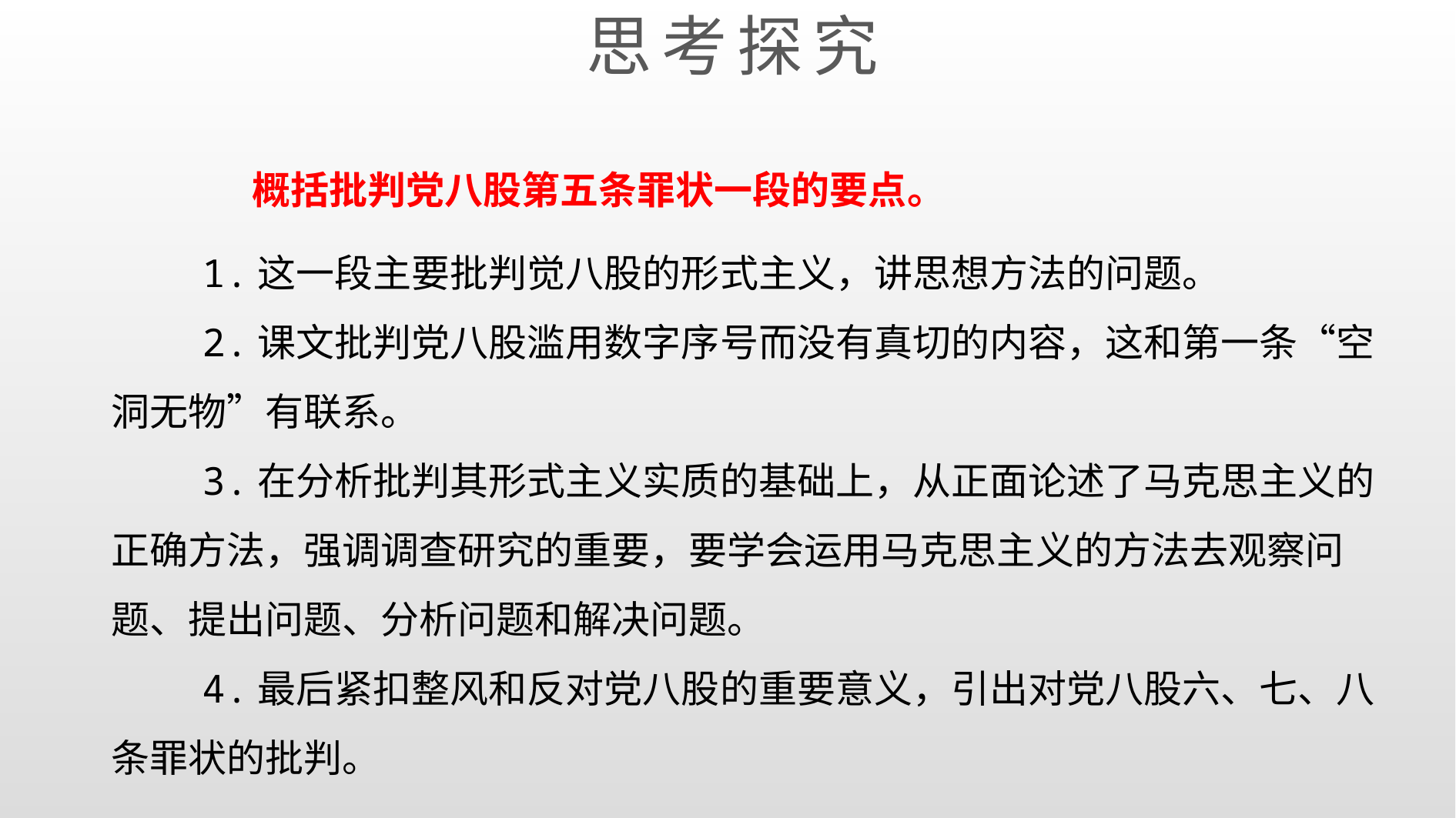

# 思考探究
概括批判党八股第五条罪状一段的要点。
1.这一段主要批判觉八股的形式主义，讲思想方法的问题。
2.课文批判党八股滥用数字序号而没有真切的内容，这和第一条“空洞无物”有联系。
3.在分析批判其形式主义实质的基础上，从正面论述了马克思主义的正确方法，强调调查研究的重要，要学会运用马克思主义的方法去观察问题、提出问题、分析问题和解决问题。
4.最后紧扣整风和反对党八股的重要意义，引出对党八股六、七、八条罪状的批判。